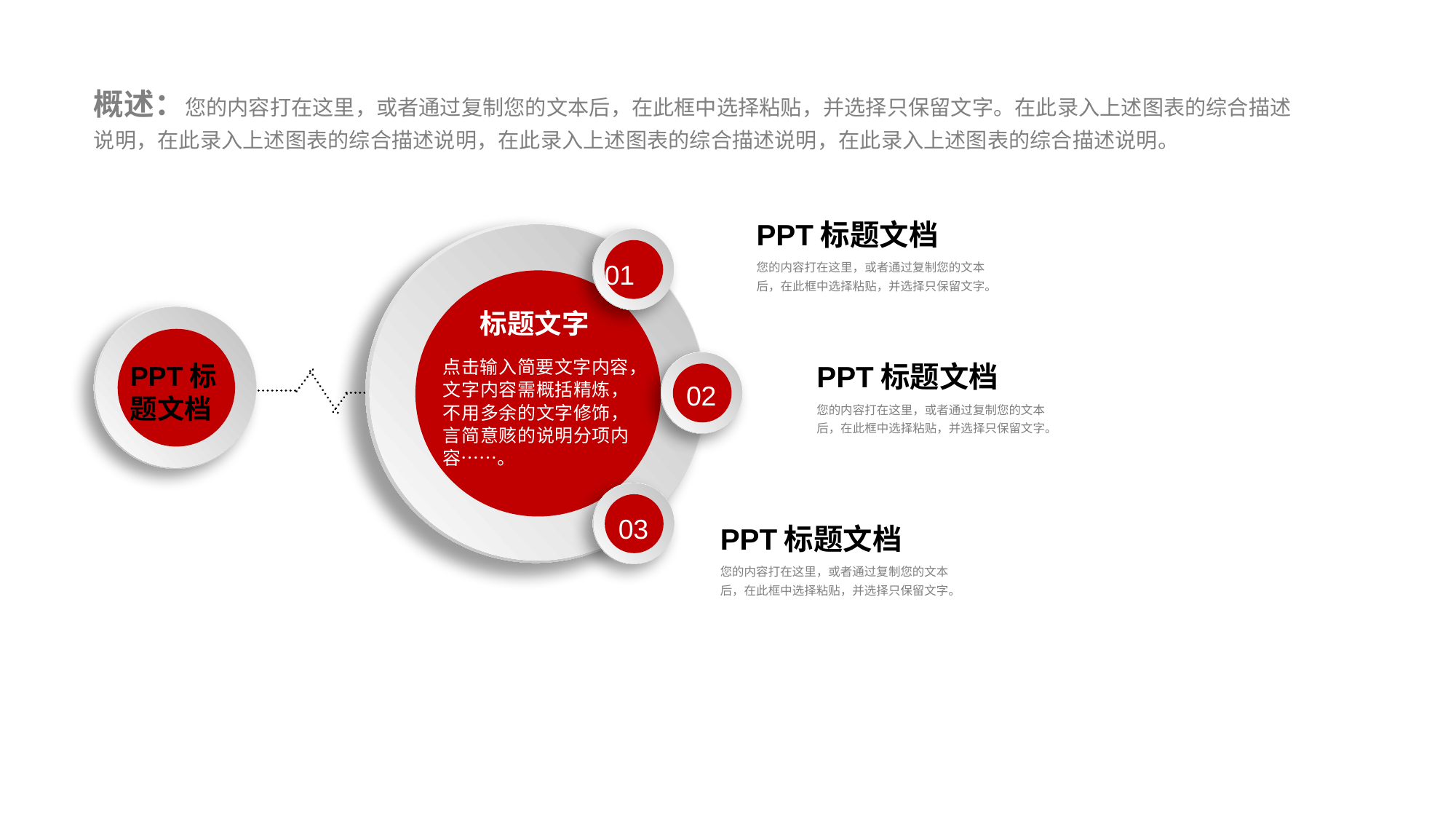

概述：您的内容打在这里，或者通过复制您的文本后，在此框中选择粘贴，并选择只保留文字。在此录入上述图表的综合描述说明，在此录入上述图表的综合描述说明，在此录入上述图表的综合描述说明，在此录入上述图表的综合描述说明。
PPT标题文档
您的内容打在这里，或者通过复制您的文本后，在此框中选择粘贴，并选择只保留文字。

标题文字
点击输入简要文字内容，文字内容需概括精炼，不用多余的文字修饰，言简意赅的说明分项内容……。

01

PPT标
题文档

02
PPT标题文档
您的内容打在这里，或者通过复制您的文本后，在此框中选择粘贴，并选择只保留文字。

03
PPT标题文档
您的内容打在这里，或者通过复制您的文本后，在此框中选择粘贴，并选择只保留文字。